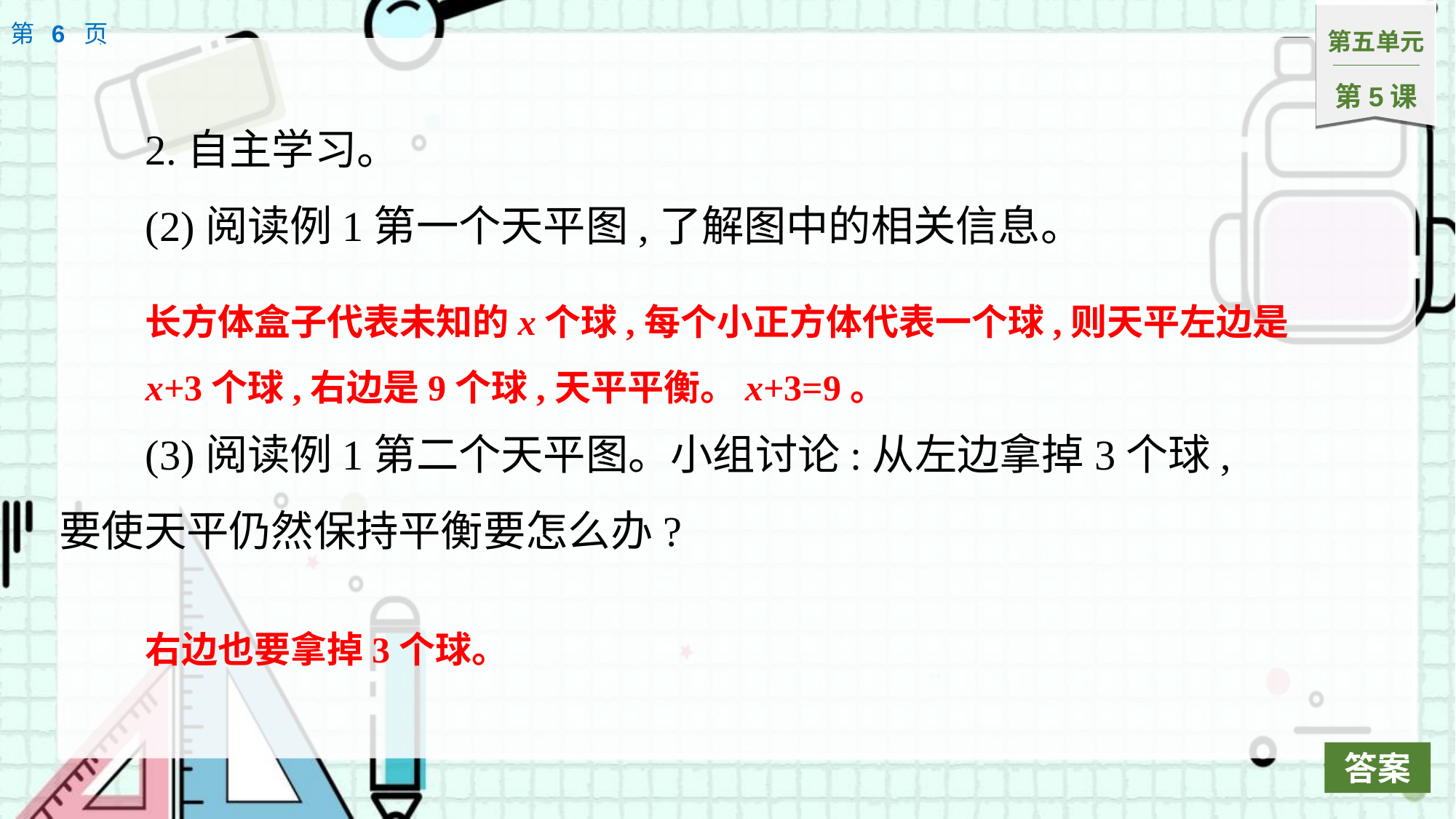

2.自主学习。
(2)阅读例1第一个天平图,了解图中的相关信息。

(3)阅读例1第二个天平图。小组讨论:从左边拿掉3个球,要使天平仍然保持平衡要怎么办?

长方体盒子代表未知的x个球,每个小正方体代表一个球,则天平左边是x+3个球,右边是9个球,天平平衡。x+3=9。

右边也要拿掉3个球。

答案